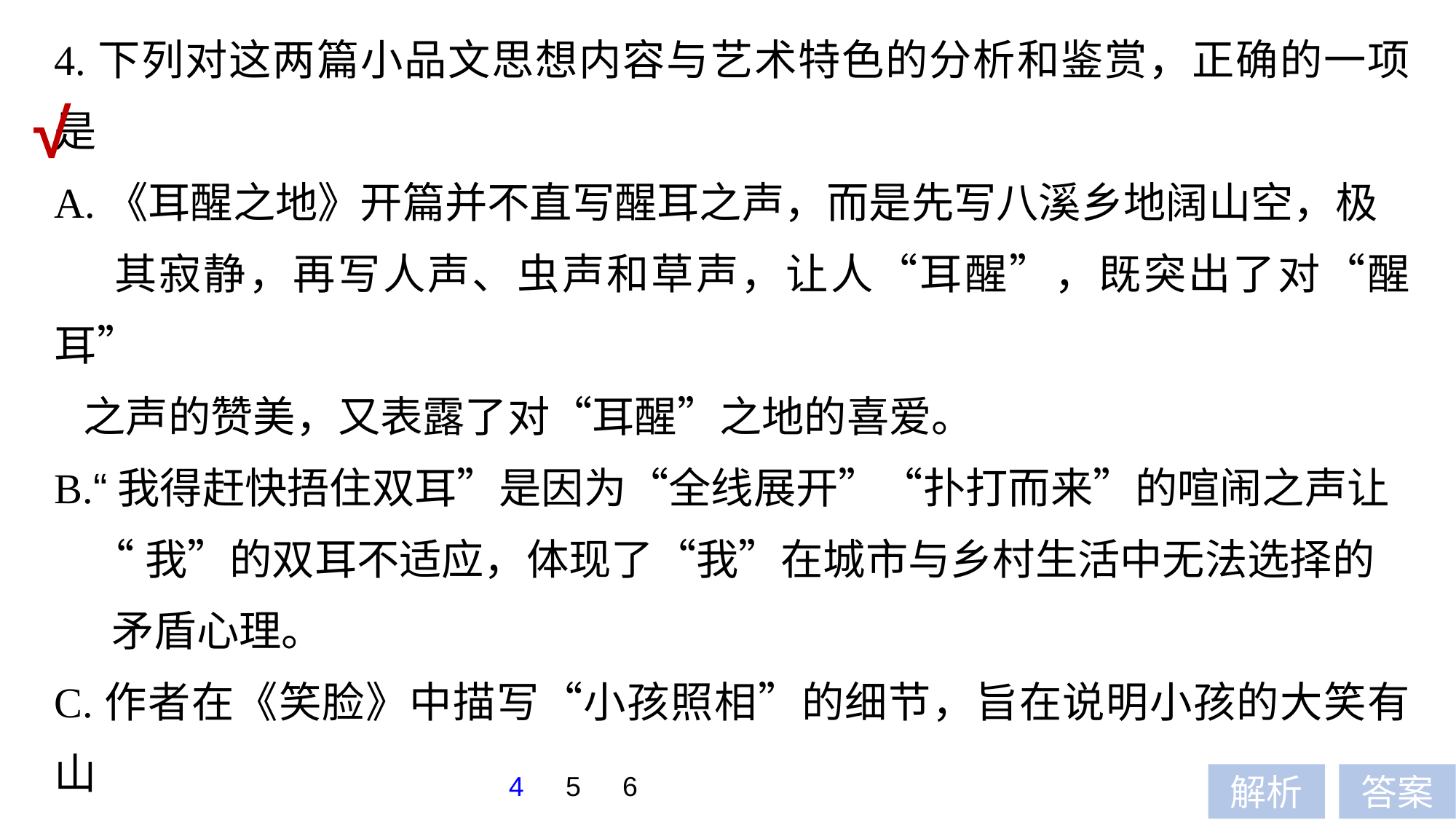

4.下列对这两篇小品文思想内容与艺术特色的分析和鉴赏，正确的一项是
A.《耳醒之地》开篇并不直写醒耳之声，而是先写八溪乡地阔山空，极
    其寂静，再写人声、虫声和草声，让人“耳醒”，既突出了对“醒耳”
  之声的赞美，又表露了对“耳醒”之地的喜爱。
B.“我得赶快捂住双耳”是因为“全线展开”“扑打而来”的喧闹之声让
    “我”的双耳不适应，体现了“我”在城市与乡村生活中无法选择的
     矛盾心理。
C.作者在《笑脸》中描写“小孩照相”的细节，旨在说明小孩的大笑有山
    里人的天然，而母亲的笑脸有都市的近似性和趋同性。
D.两文中的山里人甚安于现状，笑容天然，经常模仿动物植物，追求自由
    的生活。
√
4
5
6
解析
答案